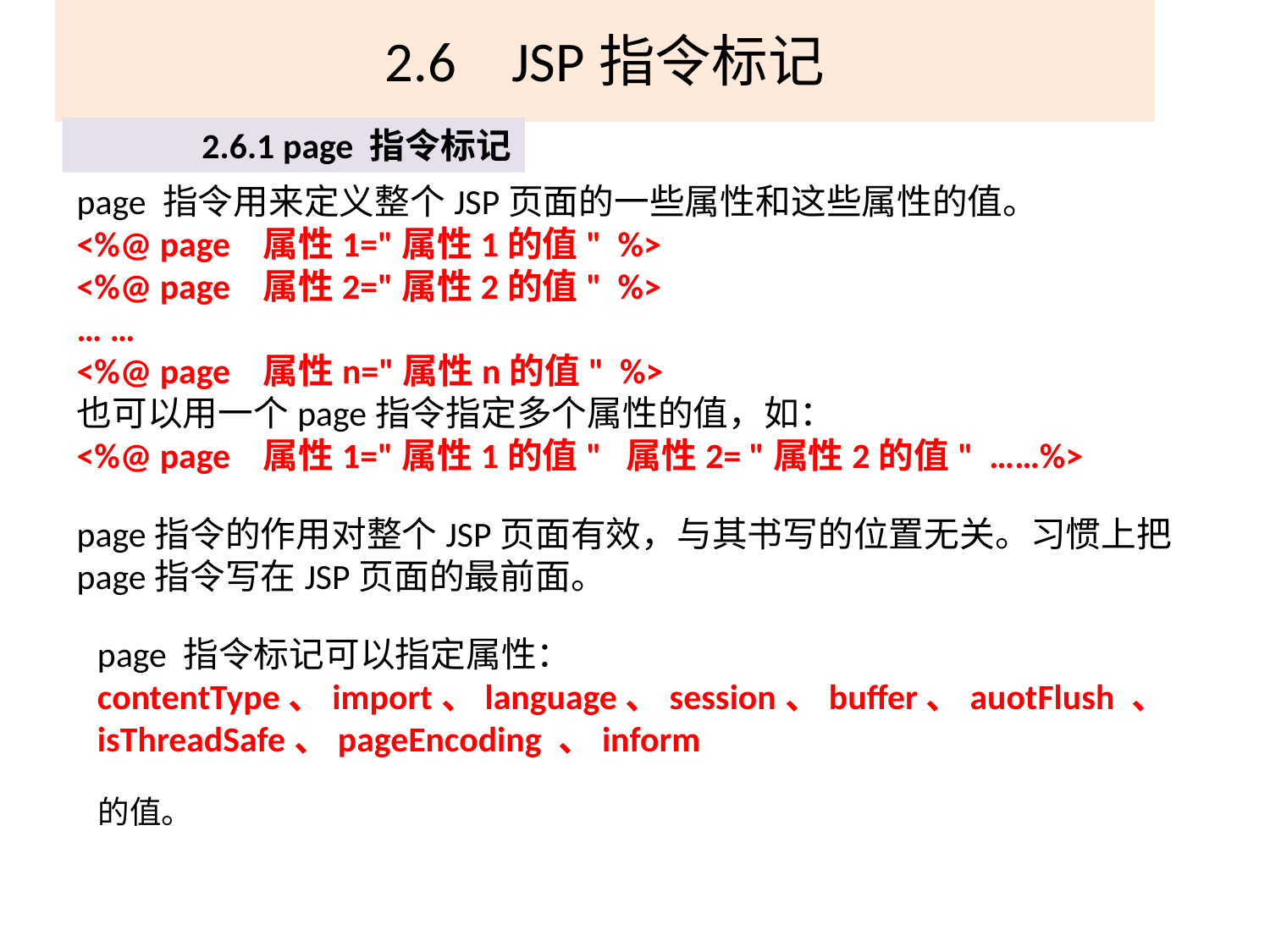

# 2.6	JSP指令标记
2.6.1 page 指令标记
page 指令用来定义整个JSP页面的一些属性和这些属性的值。
<%@ page   属性1="属性1的值"  %>
<%@ page   属性2="属性2的值"  %>
… …
<%@ page   属性n="属性n的值"  %>
也可以用一个page指令指定多个属性的值，如：
<%@ page   属性1="属性1的值"  属性2= "属性2的值"  ……%>
page指令的作用对整个JSP页面有效，与其书写的位置无关。习惯上把page指令写在JSP页面的最前面。
page 指令标记可以指定属性：
contentType、import、language、session、buffer、auotFlush 、isThreadSafe、pageEncoding 、inform
的值。